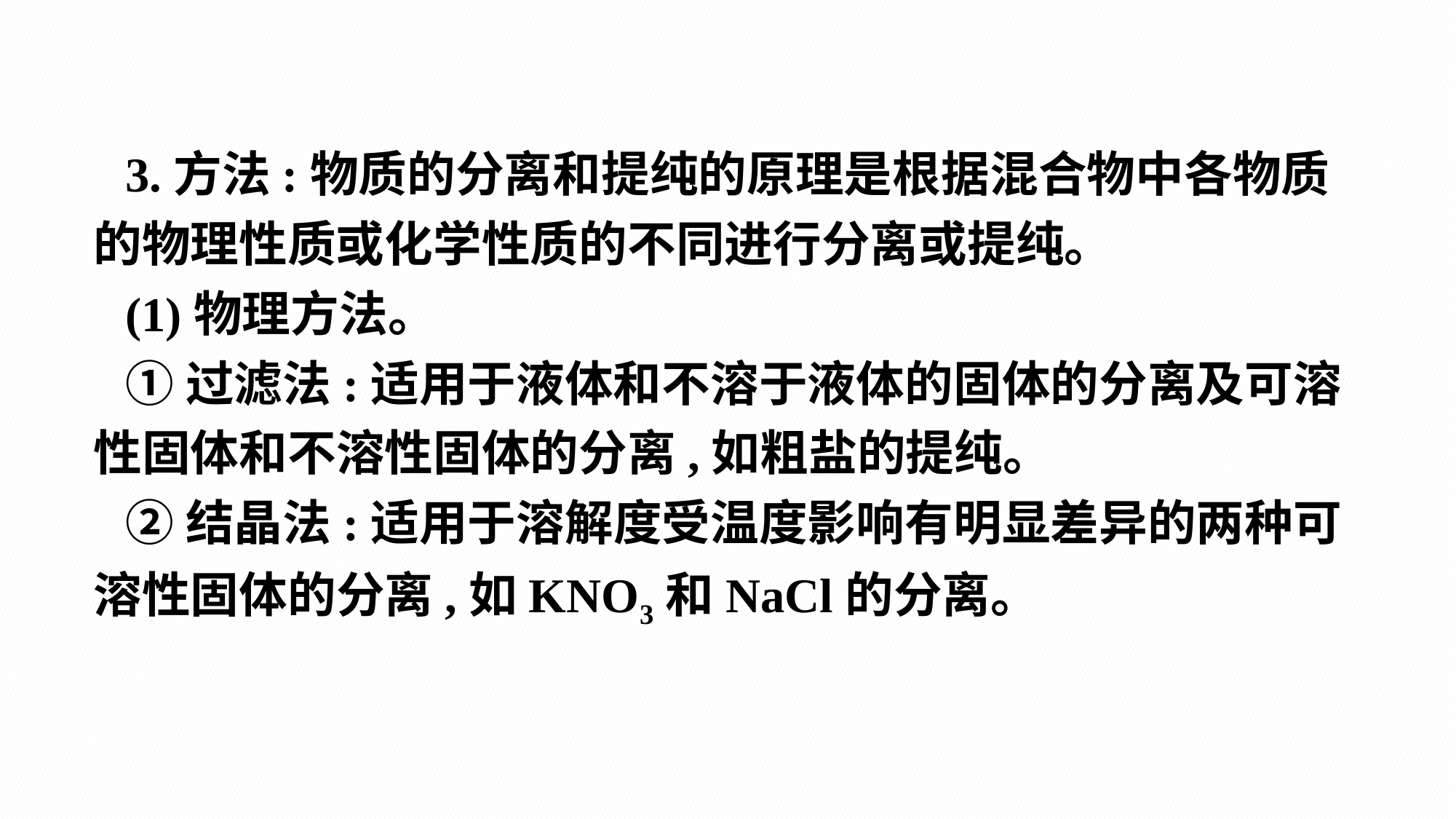

3.方法:物质的分离和提纯的原理是根据混合物中各物质的物理性质或化学性质的不同进行分离或提纯。
(1)物理方法。
①过滤法:适用于液体和不溶于液体的固体的分离及可溶性固体和不溶性固体的分离,如粗盐的提纯。
②结晶法:适用于溶解度受温度影响有明显差异的两种可溶性固体的分离,如KNO3和NaCl的分离。